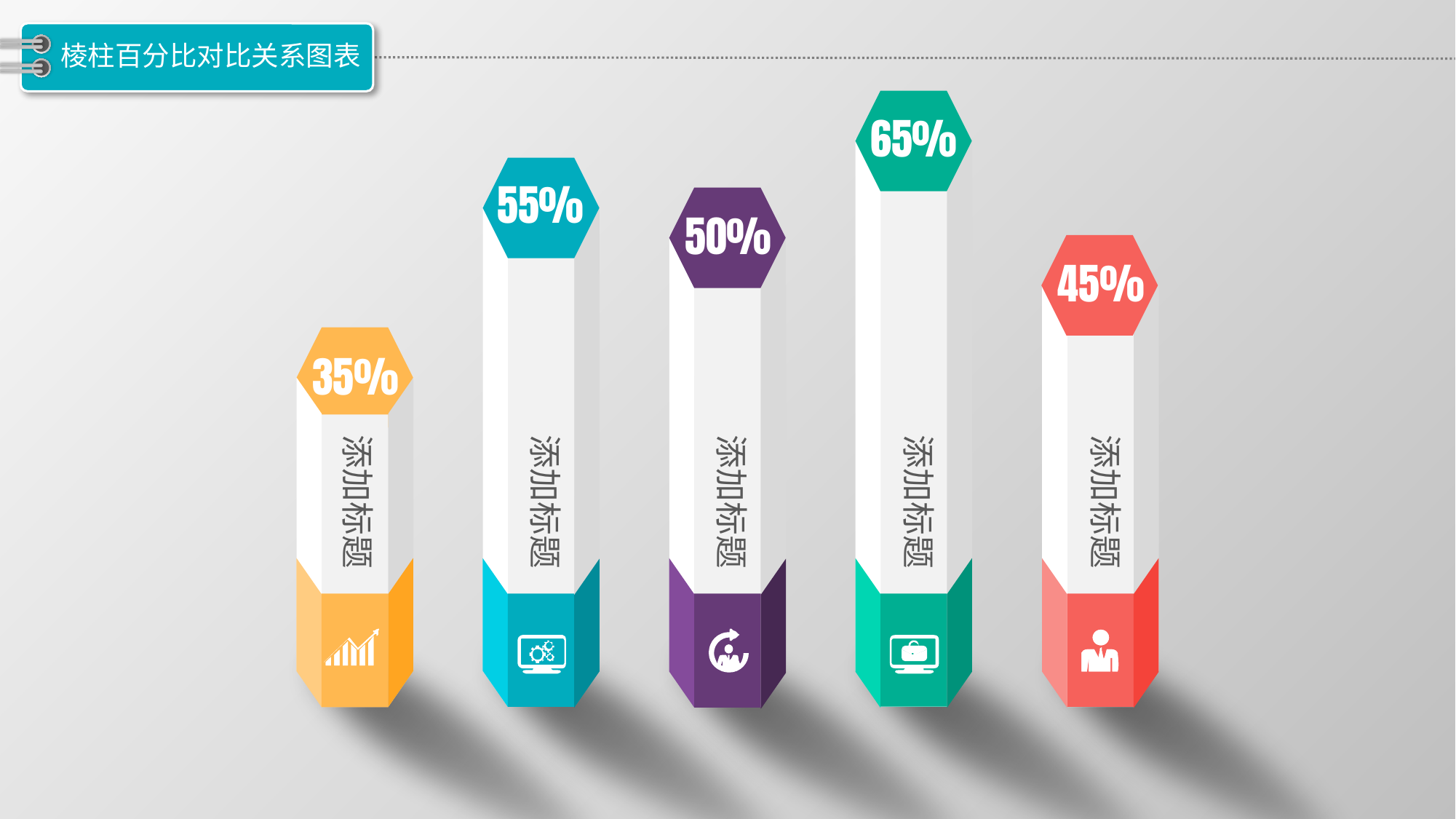

# 棱柱百分比对比关系图表

65%

55%

50%

45%

35%
添加标题
添加标题
添加标题
添加标题
添加标题